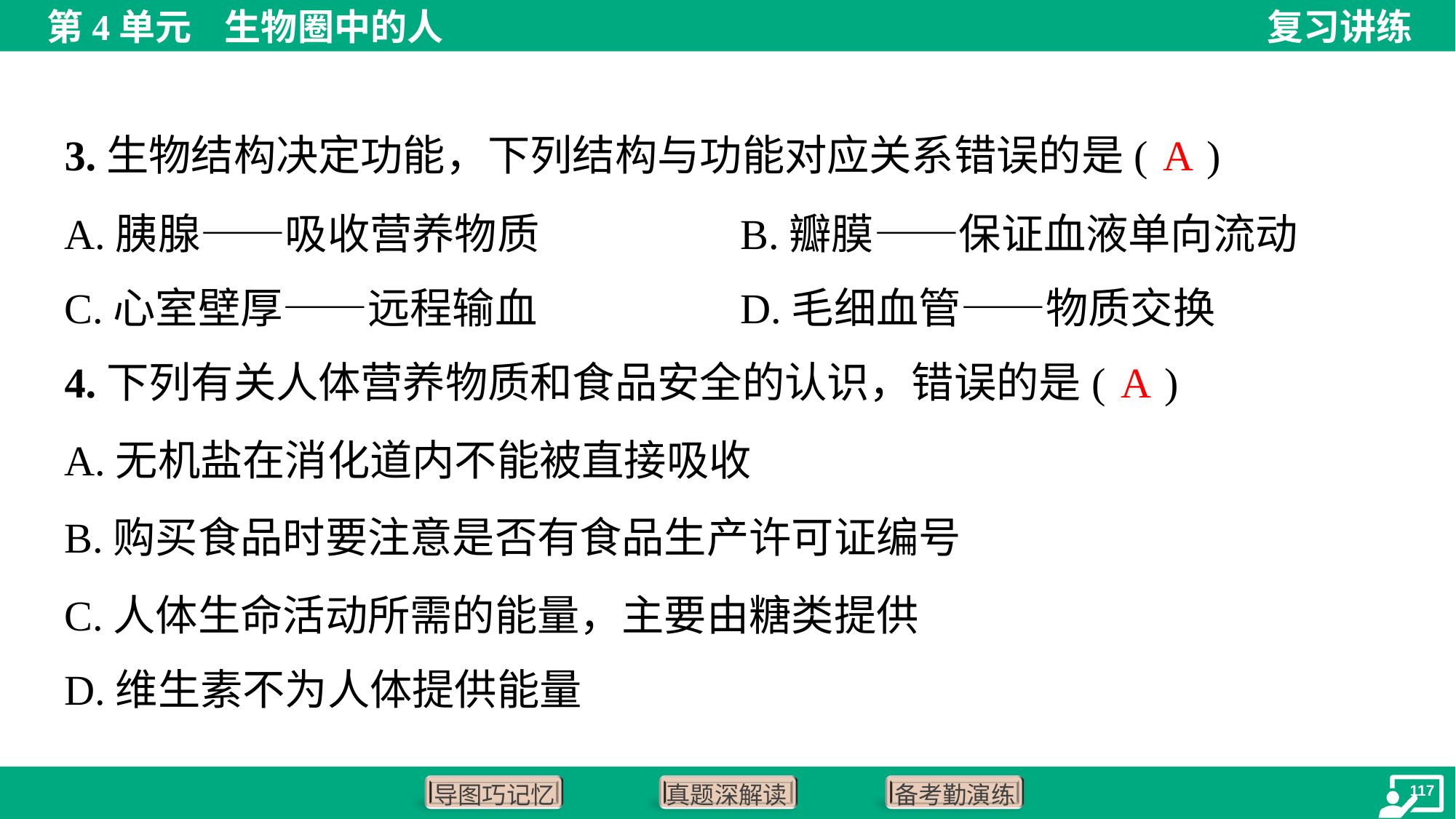

A
3.生物结构决定功能，下列结构与功能对应关系错误的是(     )
A.胰腺——吸收营养物质	B.瓣膜——保证血液单向流动
C.心室壁厚——远程输血	D.毛细血管——物质交换
A
4.下列有关人体营养物质和食品安全的认识，错误的是(     )
A.无机盐在消化道内不能被直接吸收
B.购买食品时要注意是否有食品生产许可证编号
C.人体生命活动所需的能量，主要由糖类提供
D.维生素不为人体提供能量